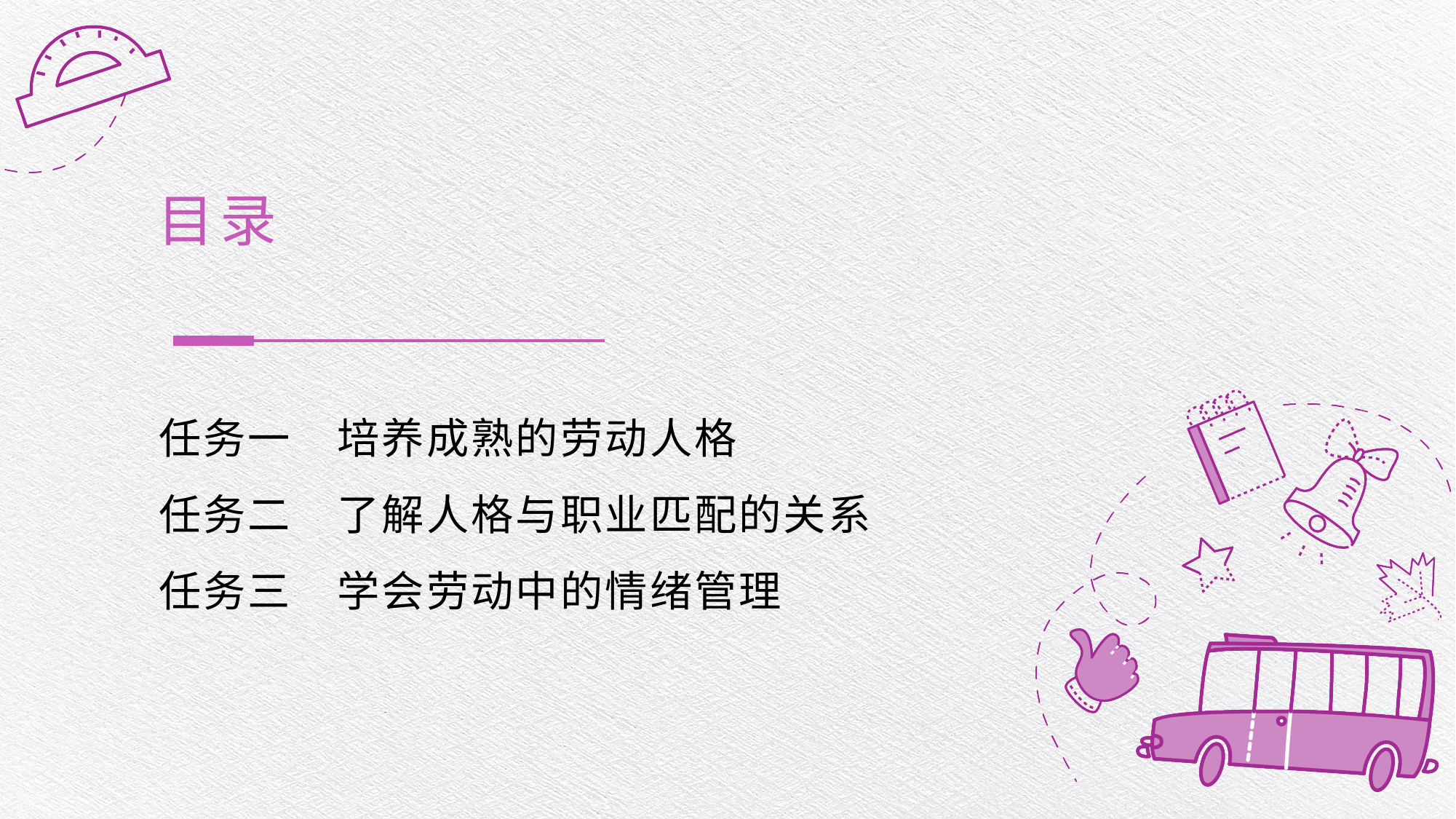

目录
任务一　培养成熟的劳动人格
任务二　了解人格与职业匹配的关系
任务三　学会劳动中的情绪管理